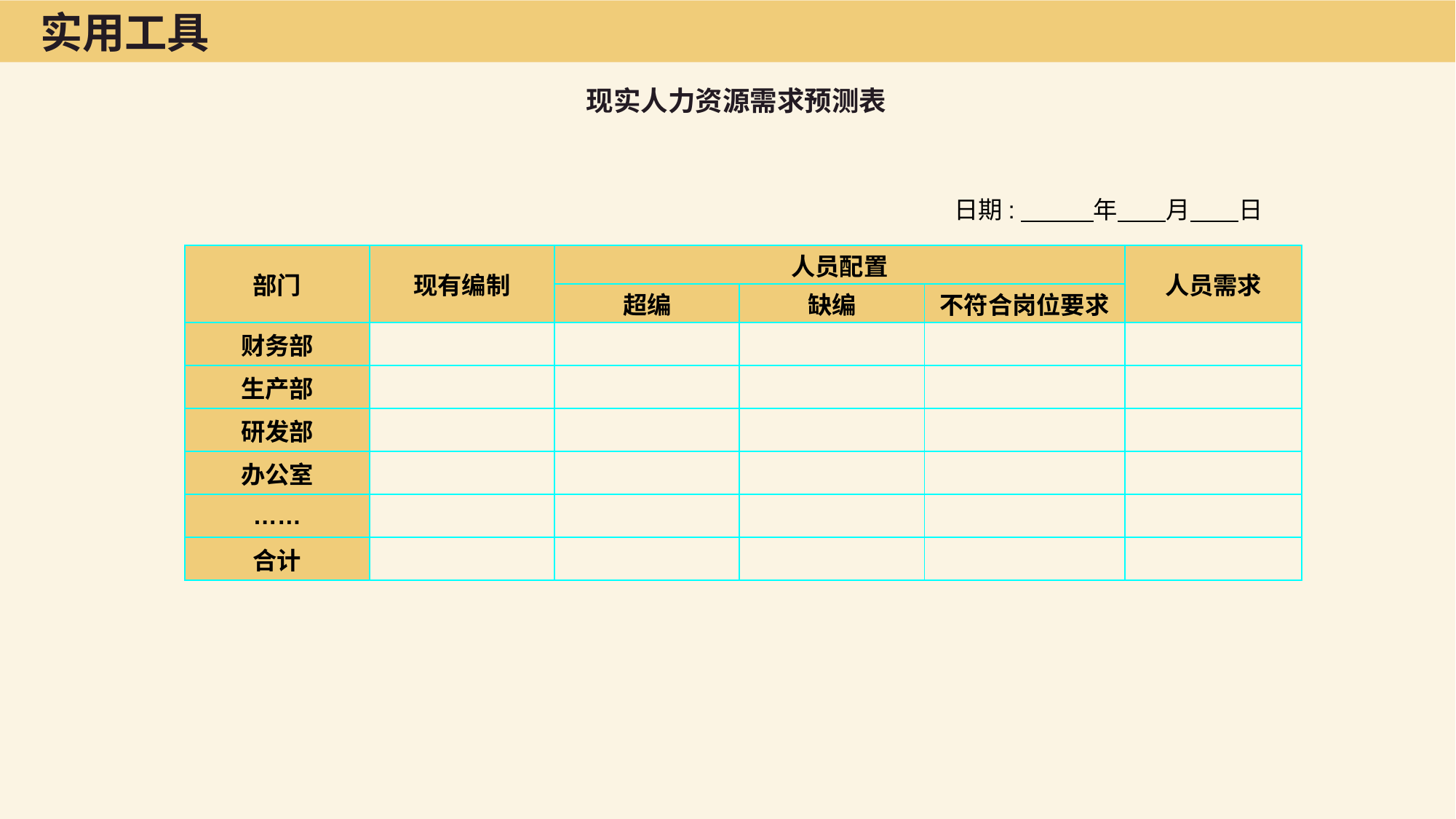

实用工具
现实人力资源需求预测表
日期:　　　年　　月　　日
| 部门 | 现有编制 | 人员配置 |  |  | 人员需求 |
| --- | --- | --- | --- | --- | --- |
|  |  | 超编 | 缺编 | 不符合岗位要求 |  |
| 财务部 |  |  |  |  |  |
| 生产部 |  |  |  |  |  |
| 研发部 |  |  |  |  |  |
| 办公室 |  |  |  |  |  |
| …… |  |  |  |  |  |
| 合计 |  |  |  |  |  |